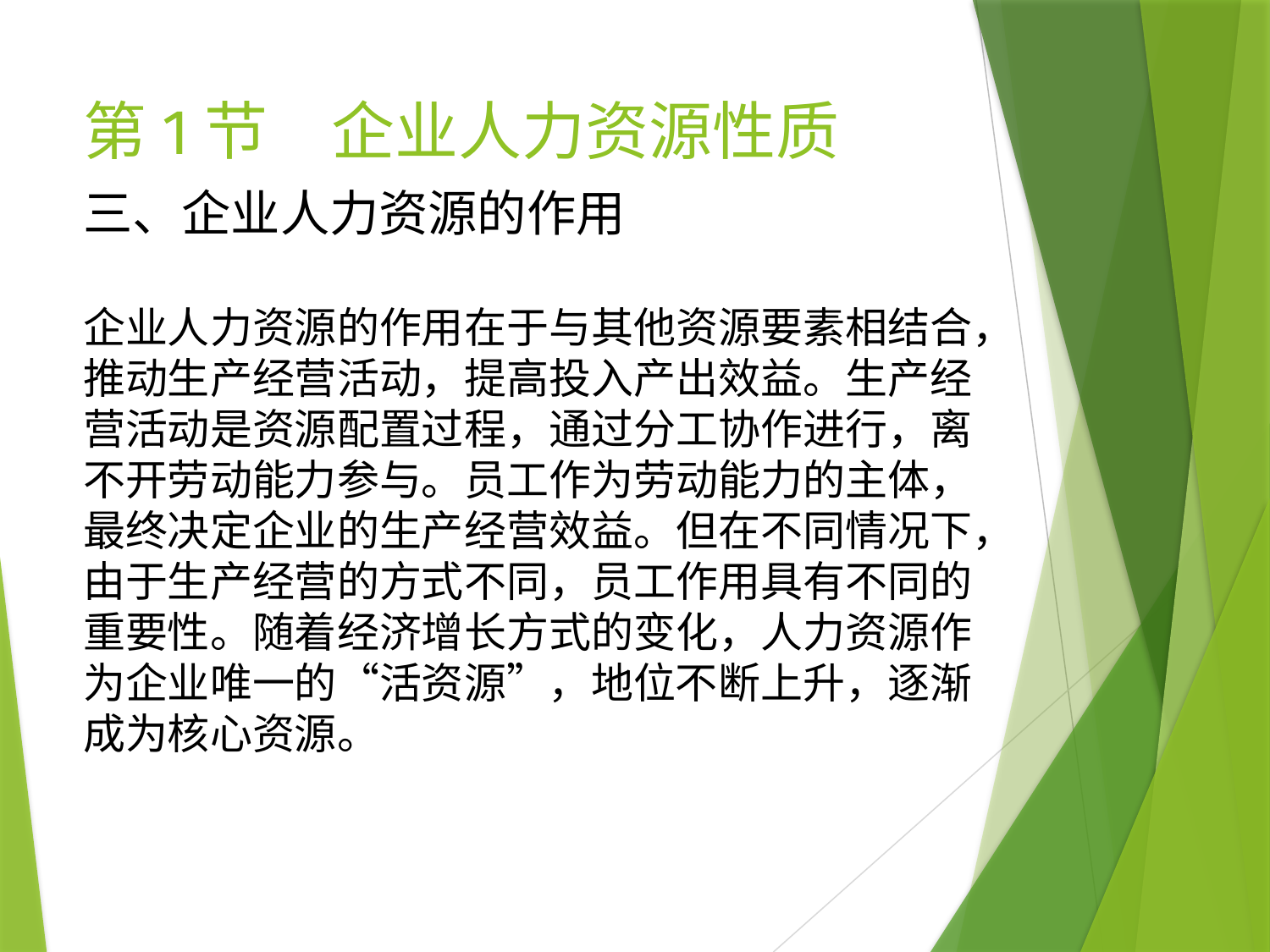

# 第1节　企业人力资源性质
三、企业人力资源的作用

企业人力资源的作用在于与其他资源要素相结合，推动生产经营活动，提高投入产出效益。生产经营活动是资源配置过程，通过分工协作进行，离不开劳动能力参与。员工作为劳动能力的主体，最终决定企业的生产经营效益。但在不同情况下，由于生产经营的方式不同，员工作用具有不同的重要性。随着经济增长方式的变化，人力资源作为企业唯一的“活资源”，地位不断上升，逐渐成为核心资源。